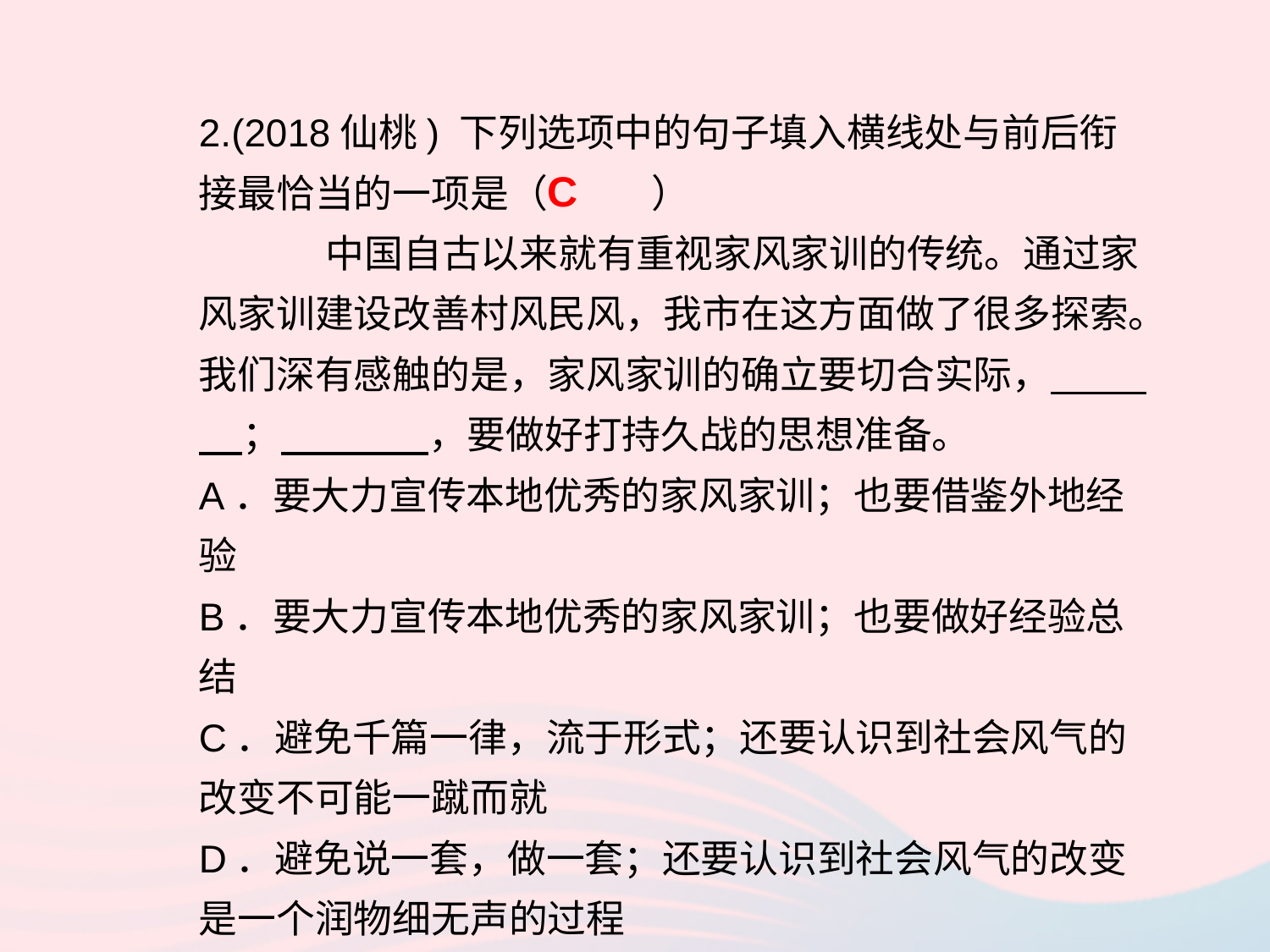

2.(2018仙桃) 下列选项中的句子填入横线处与前后衔接最恰当的一项是（            ）
 	中国自古以来就有重视家风家训的传统。通过家风家训建设改善村风民风，我市在这方面做了很多探索。我们深有感触的是，家风家训的确立要切合实际，                 ；                 ，要做好打持久战的思想准备。
A．要大力宣传本地优秀的家风家训；也要借鉴外地经验
B．要大力宣传本地优秀的家风家训；也要做好经验总结
C．避免千篇一律，流于形式；还要认识到社会风气的改变不可能一蹴而就
D．避免说一套，做一套；还要认识到社会风气的改变是一个润物细无声的过程
C